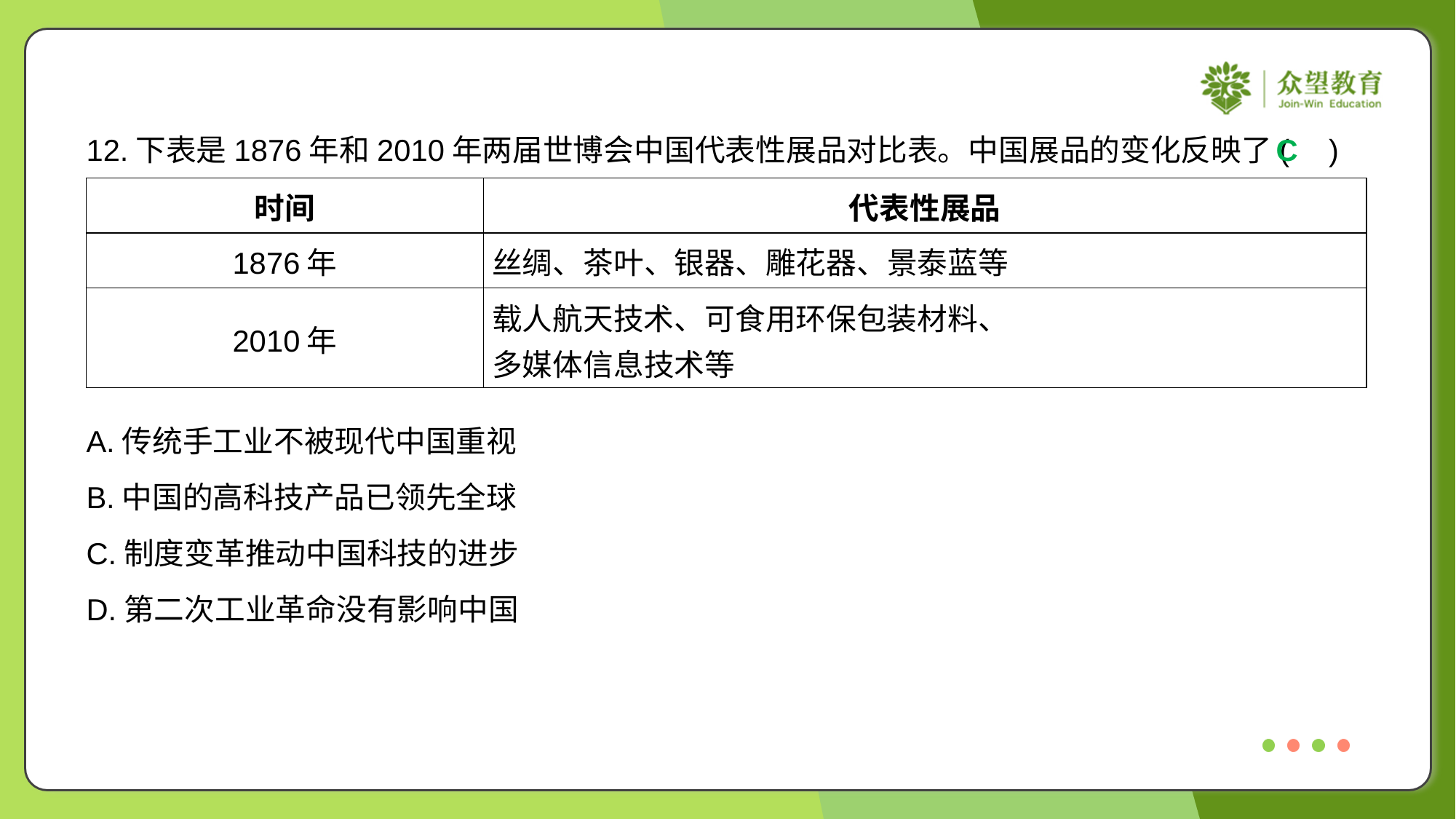

12.下表是1876年和2010年两届世博会中国代表性展品对比表。中国展品的变化反映了(     )
C
| 时间 | 代表性展品 |
| --- | --- |
| 1876年 | 丝绸、茶叶、银器、雕花器、景泰蓝等 |
| 2010年 | 载人航天技术、可食用环保包装材料、 多媒体信息技术等 |
A.传统手工业不被现代中国重视
B.中国的高科技产品已领先全球
C.制度变革推动中国科技的进步
D.第二次工业革命没有影响中国